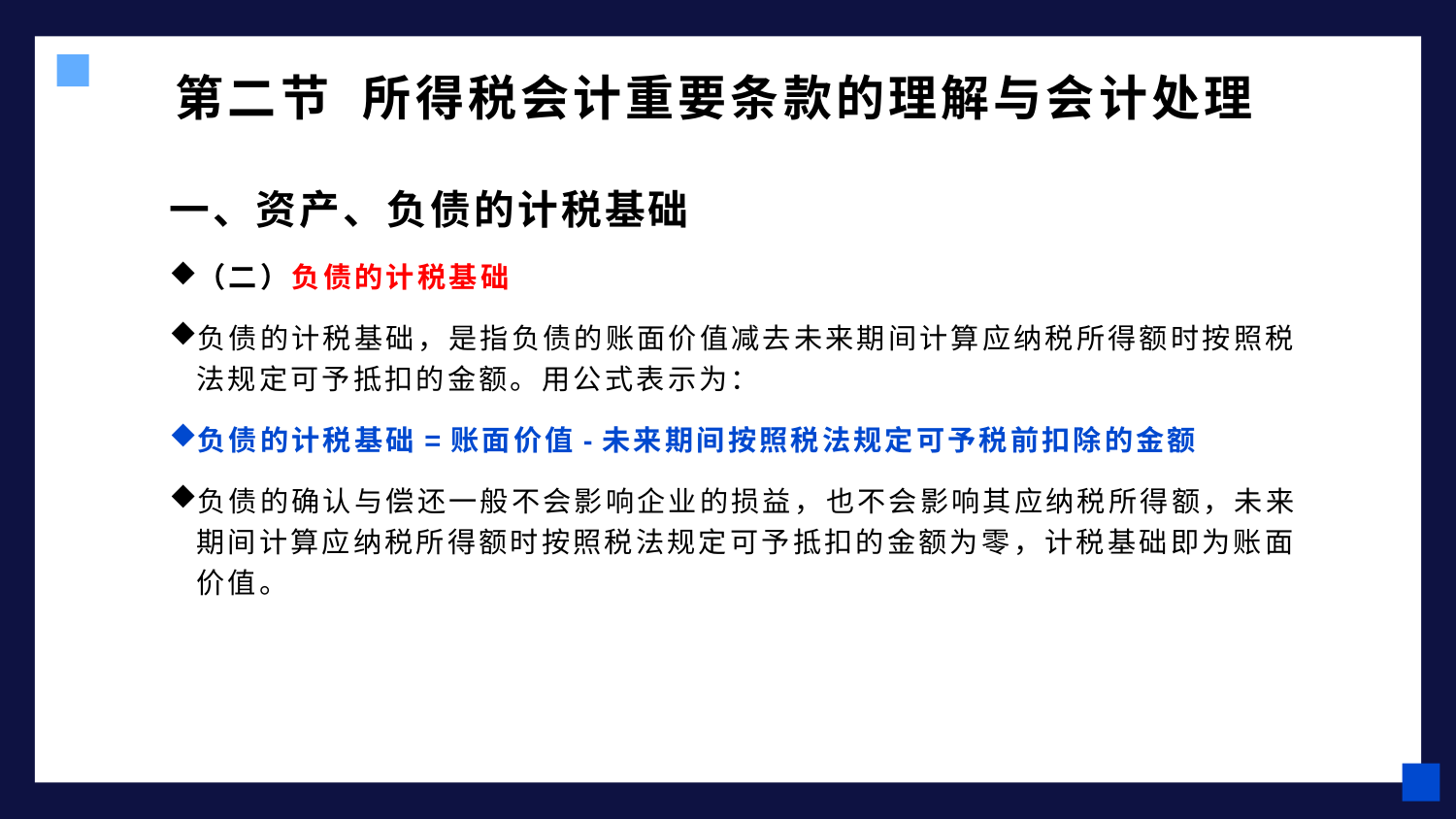

# 第二节  所得税会计重要条款的理解与会计处理
一、资产、负债的计税基础
（二）负债的计税基础
负债的计税基础，是指负债的账面价值减去未来期间计算应纳税所得额时按照税法规定可予抵扣的金额。用公式表示为：
负债的计税基础=账面价值-未来期间按照税法规定可予税前扣除的金额
负债的确认与偿还一般不会影响企业的损益，也不会影响其应纳税所得额，未来期间计算应纳税所得额时按照税法规定可予抵扣的金额为零，计税基础即为账面价值。